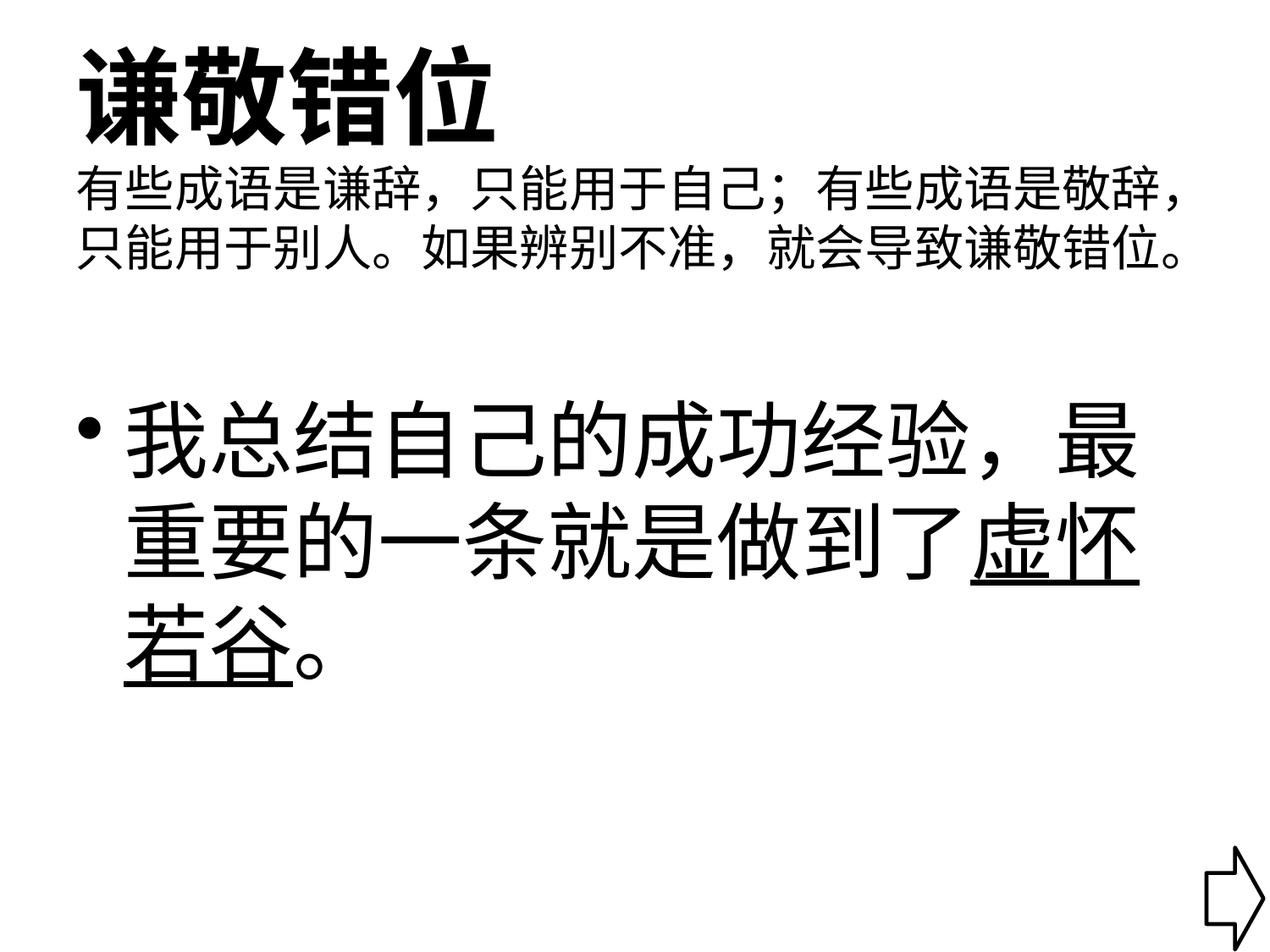

# 谦敬错位 有些成语是谦辞，只能用于自己；有些成语是敬辞，只能用于别人。如果辨别不准，就会导致谦敬错位。
我总结自己的成功经验，最重要的一条就是做到了虚怀若谷。